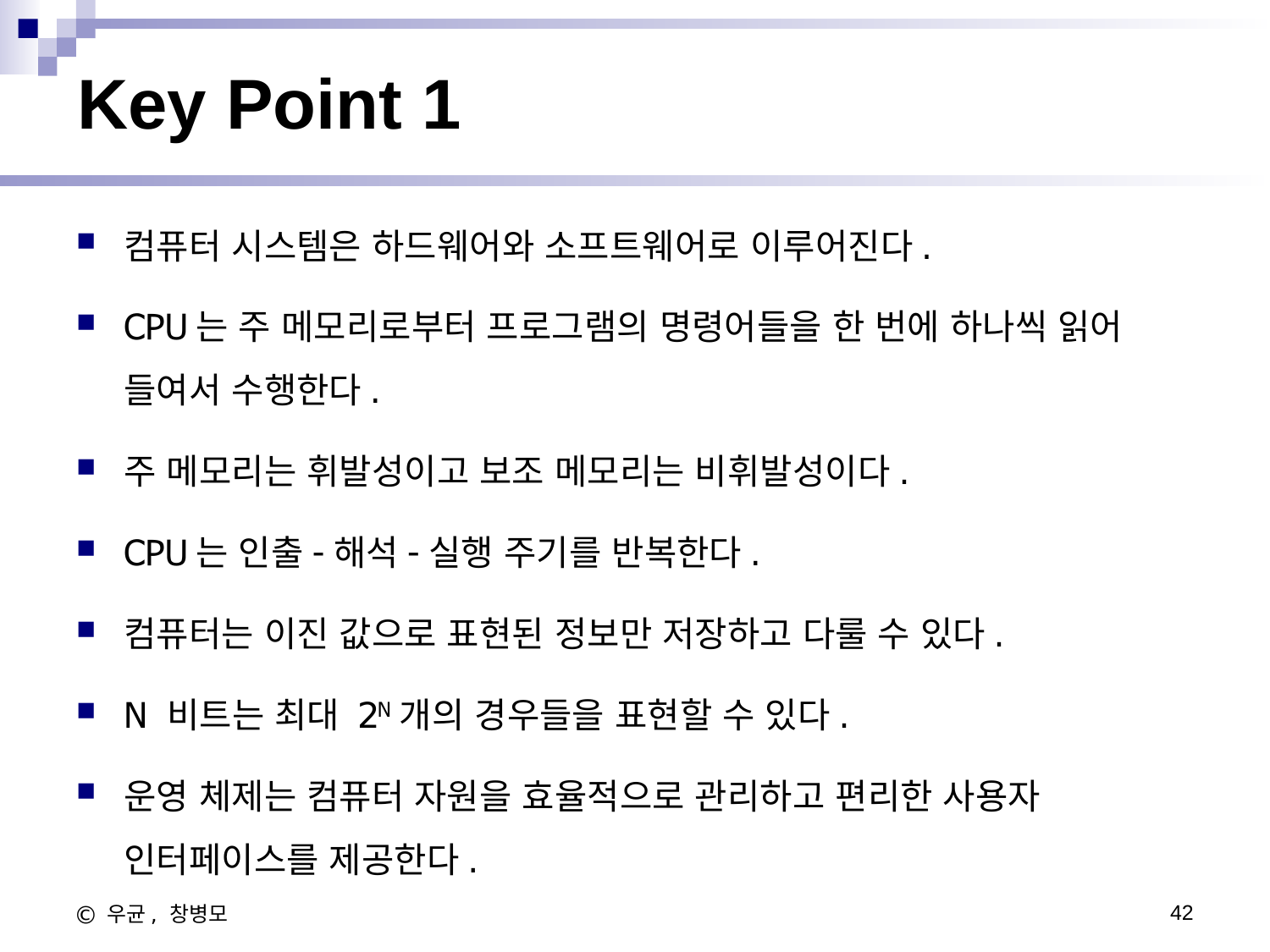

# Key Point 1
컴퓨터 시스템은 하드웨어와 소프트웨어로 이루어진다.
CPU는 주 메모리로부터 프로그램의 명령어들을 한 번에 하나씩 읽어 들여서 수행한다.
주 메모리는 휘발성이고 보조 메모리는 비휘발성이다.
CPU는 인출-해석-실행 주기를 반복한다.
컴퓨터는 이진 값으로 표현된 정보만 저장하고 다룰 수 있다.
N 비트는 최대 2N개의 경우들을 표현할 수 있다.
운영 체제는 컴퓨터 자원을 효율적으로 관리하고 편리한 사용자 인터페이스를 제공한다.

© 우균, 창병모
42